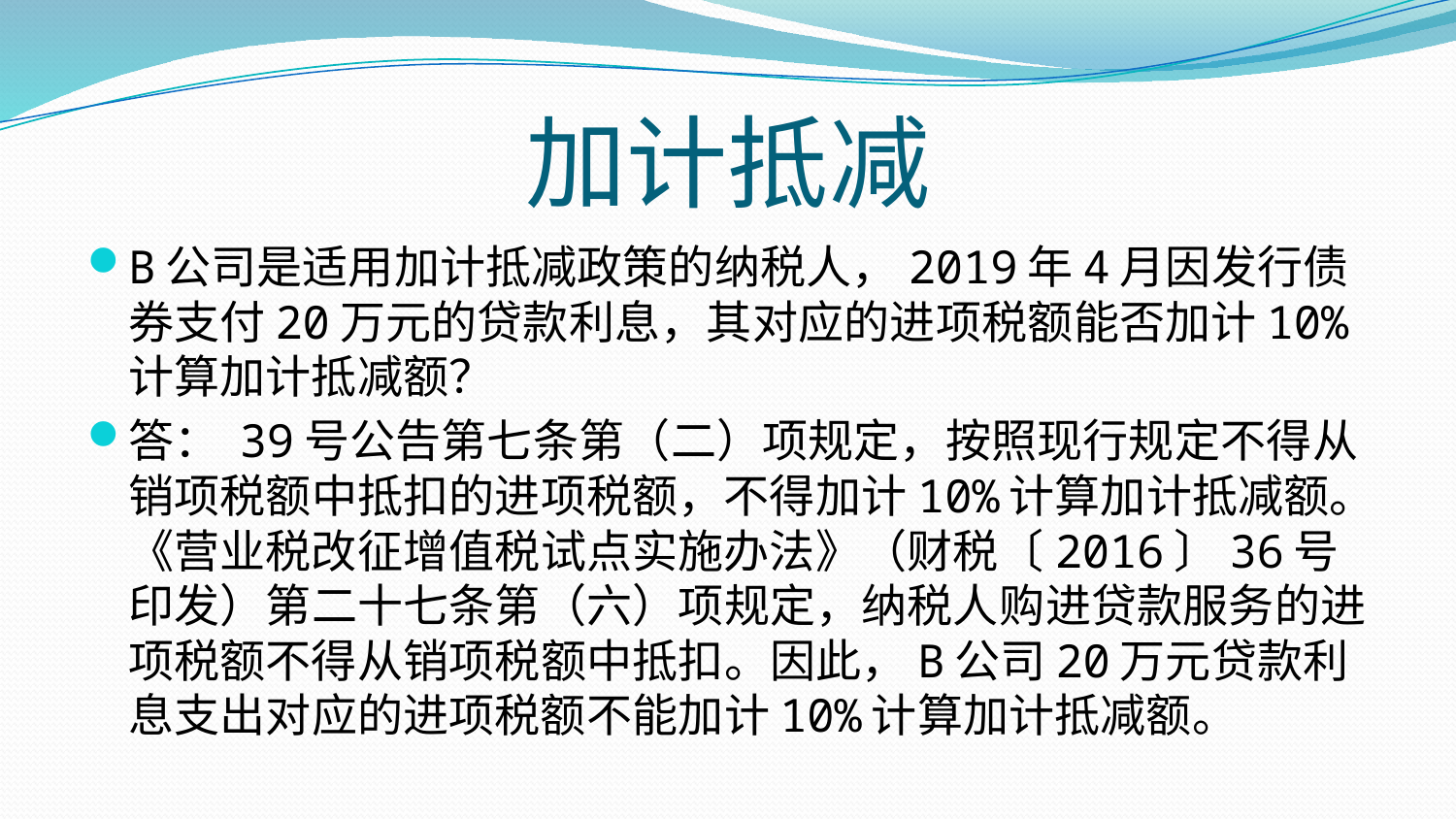

# 加计抵减
B公司是适用加计抵减政策的纳税人，2019年4月因发行债券支付20万元的贷款利息，其对应的进项税额能否加计10%计算加计抵减额？
答： 39号公告第七条第（二）项规定，按照现行规定不得从销项税额中抵扣的进项税额，不得加计10%计算加计抵减额。《营业税改征增值税试点实施办法》（财税〔2016〕36号印发）第二十七条第（六）项规定，纳税人购进贷款服务的进项税额不得从销项税额中抵扣。因此，B公司20万元贷款利息支出对应的进项税额不能加计10%计算加计抵减额。